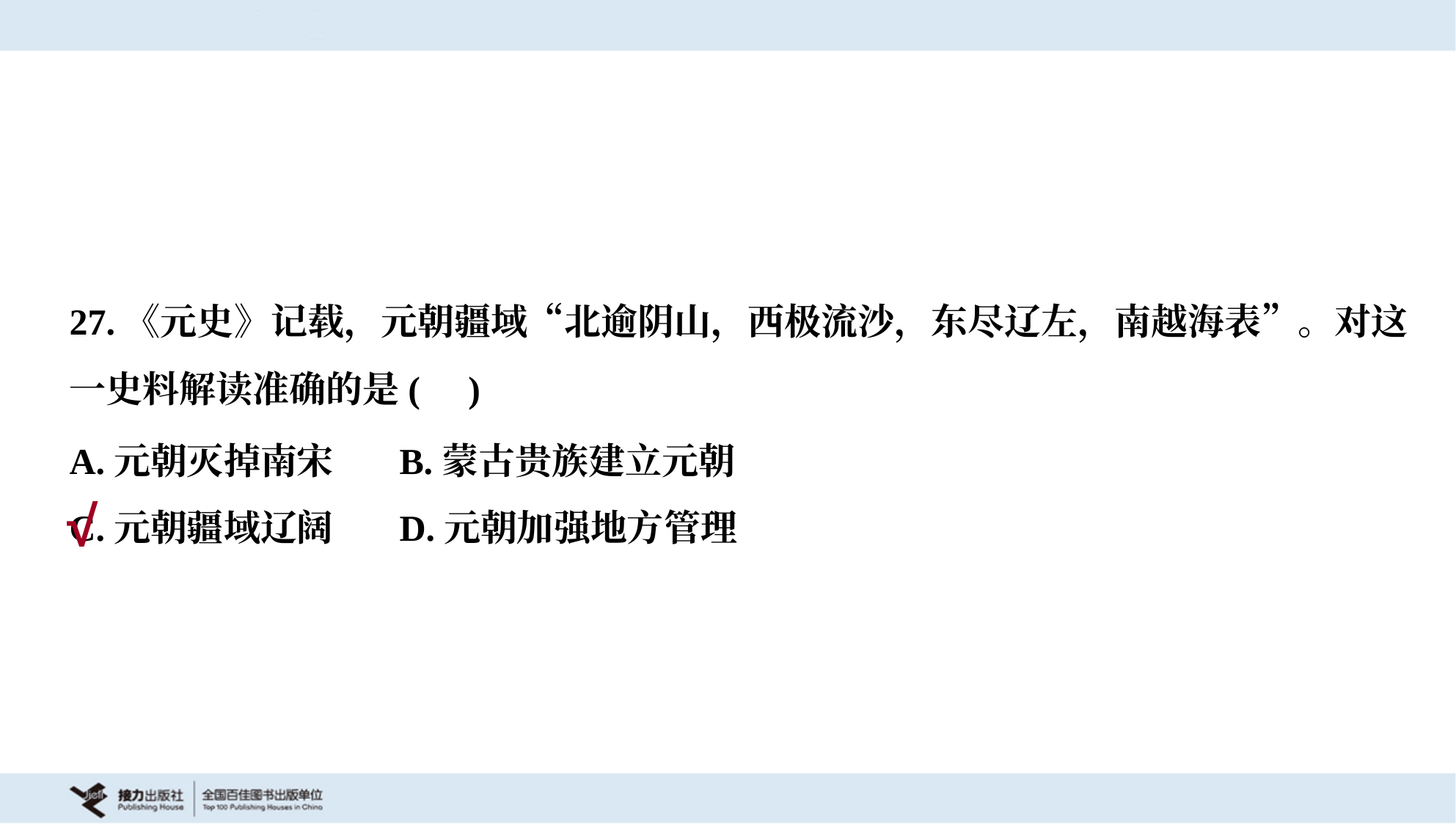

27.《元史》记载，元朝疆域“北逾阴山，西极流沙，东尽辽左，南越海表”。对这
一史料解读准确的是(     )
A.元朝灭掉南宋	B.蒙古贵族建立元朝
C.元朝疆域辽阔	D.元朝加强地方管理
√